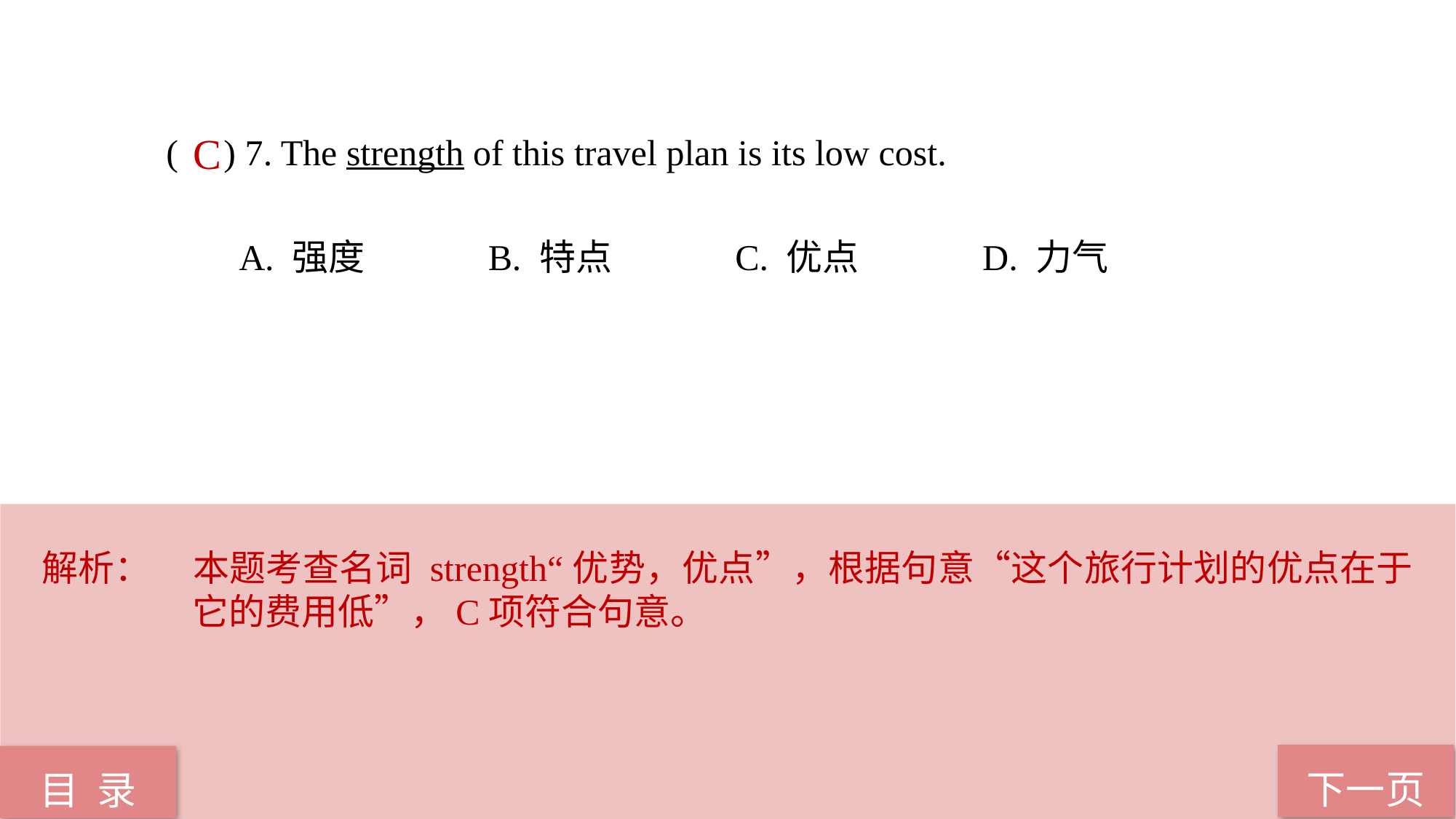

(     ) 7. The strength of this travel plan is its low cost.

        A. 强度              B. 特点              C. 优点              D. 力气
C
解析：	本题考查名词 strength“优势，优点”，根据句意“这个旅行计划的优点在于它的费用低”，C项符合句意。